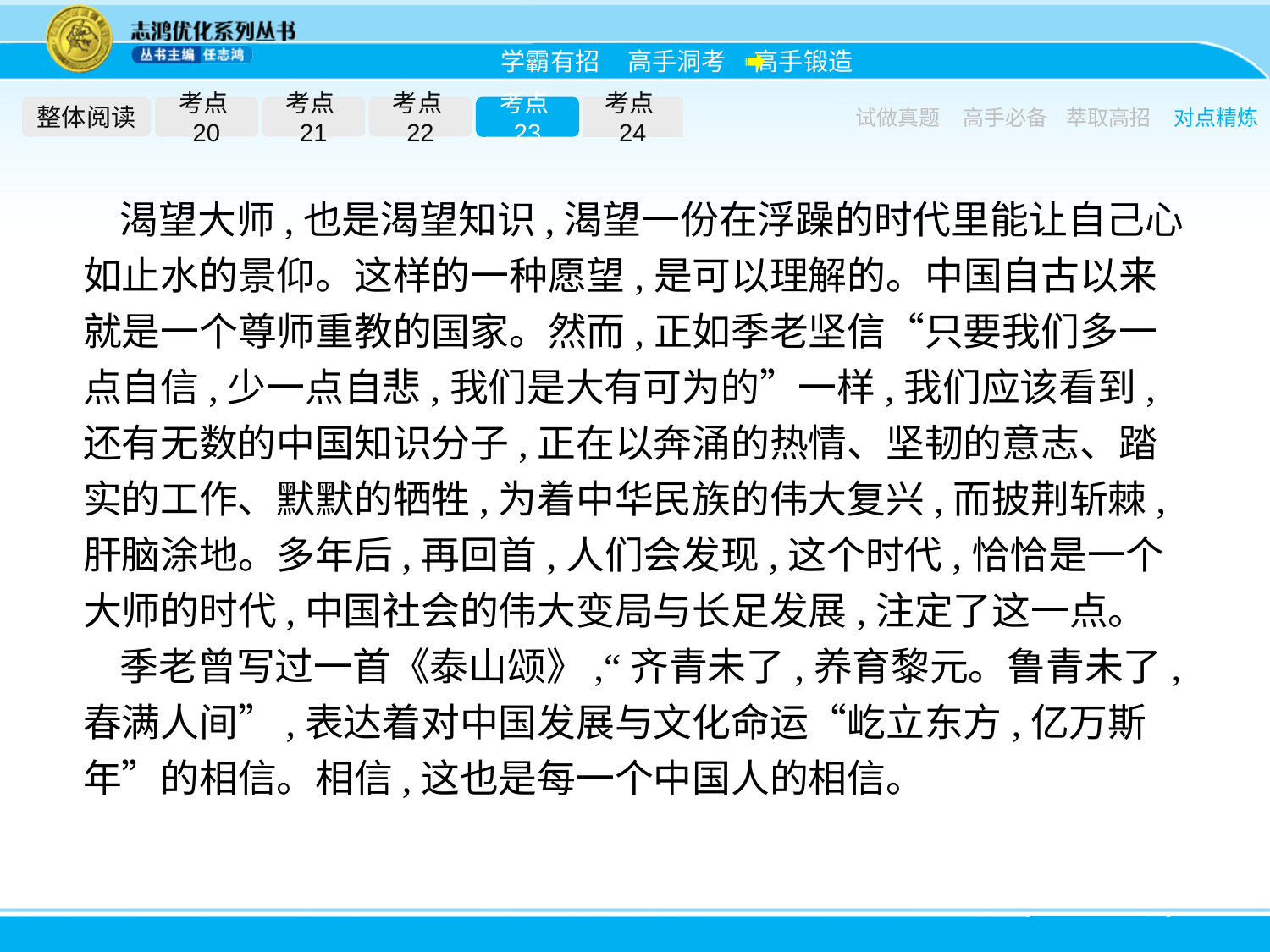

整体阅读
考点20
考点21
考点22
考点23
考点24
试做真题
高手必备
萃取高招
对点精炼
渴望大师,也是渴望知识,渴望一份在浮躁的时代里能让自己心如止水的景仰。这样的一种愿望,是可以理解的。中国自古以来就是一个尊师重教的国家。然而,正如季老坚信“只要我们多一点自信,少一点自悲,我们是大有可为的”一样,我们应该看到,还有无数的中国知识分子,正在以奔涌的热情、坚韧的意志、踏实的工作、默默的牺牲,为着中华民族的伟大复兴,而披荆斩棘,肝脑涂地。多年后,再回首,人们会发现,这个时代,恰恰是一个大师的时代,中国社会的伟大变局与长足发展,注定了这一点。
季老曾写过一首《泰山颂》,“齐青未了,养育黎元。鲁青未了,春满人间”,表达着对中国发展与文化命运“屹立东方,亿万斯年”的相信。相信,这也是每一个中国人的相信。